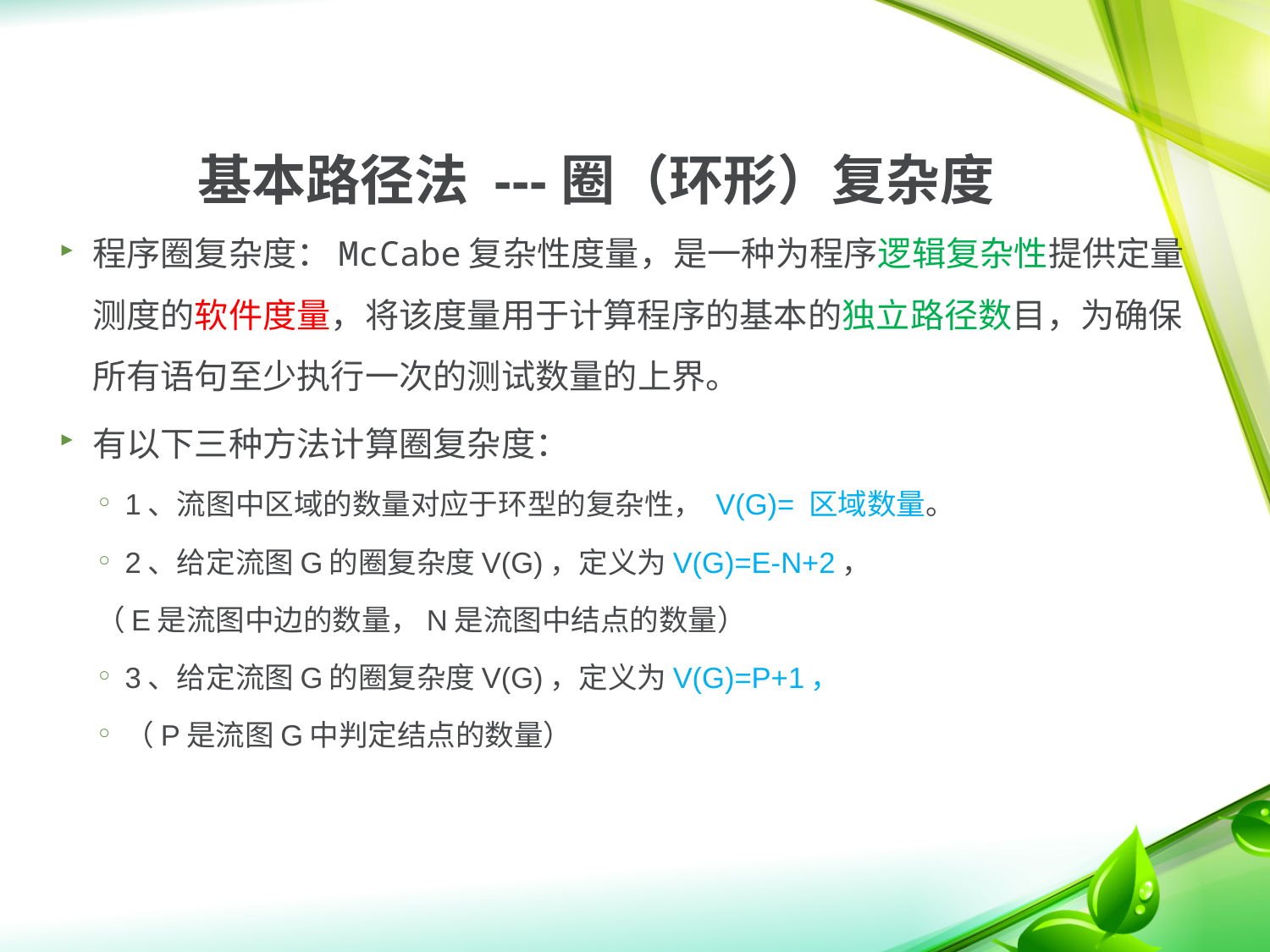

# 基本路径法 ---圈（环形）复杂度
程序圈复杂度：McCabe复杂性度量，是一种为程序逻辑复杂性提供定量测度的软件度量，将该度量用于计算程序的基本的独立路径数目，为确保所有语句至少执行一次的测试数量的上界。
有以下三种方法计算圈复杂度：
1、流图中区域的数量对应于环型的复杂性， V(G)= 区域数量。
2、给定流图G的圈复杂度V(G)，定义为V(G)=E-N+2，
（E是流图中边的数量，N是流图中结点的数量）
3、给定流图G的圈复杂度V(G)，定义为V(G)=P+1，
（P是流图G中判定结点的数量）